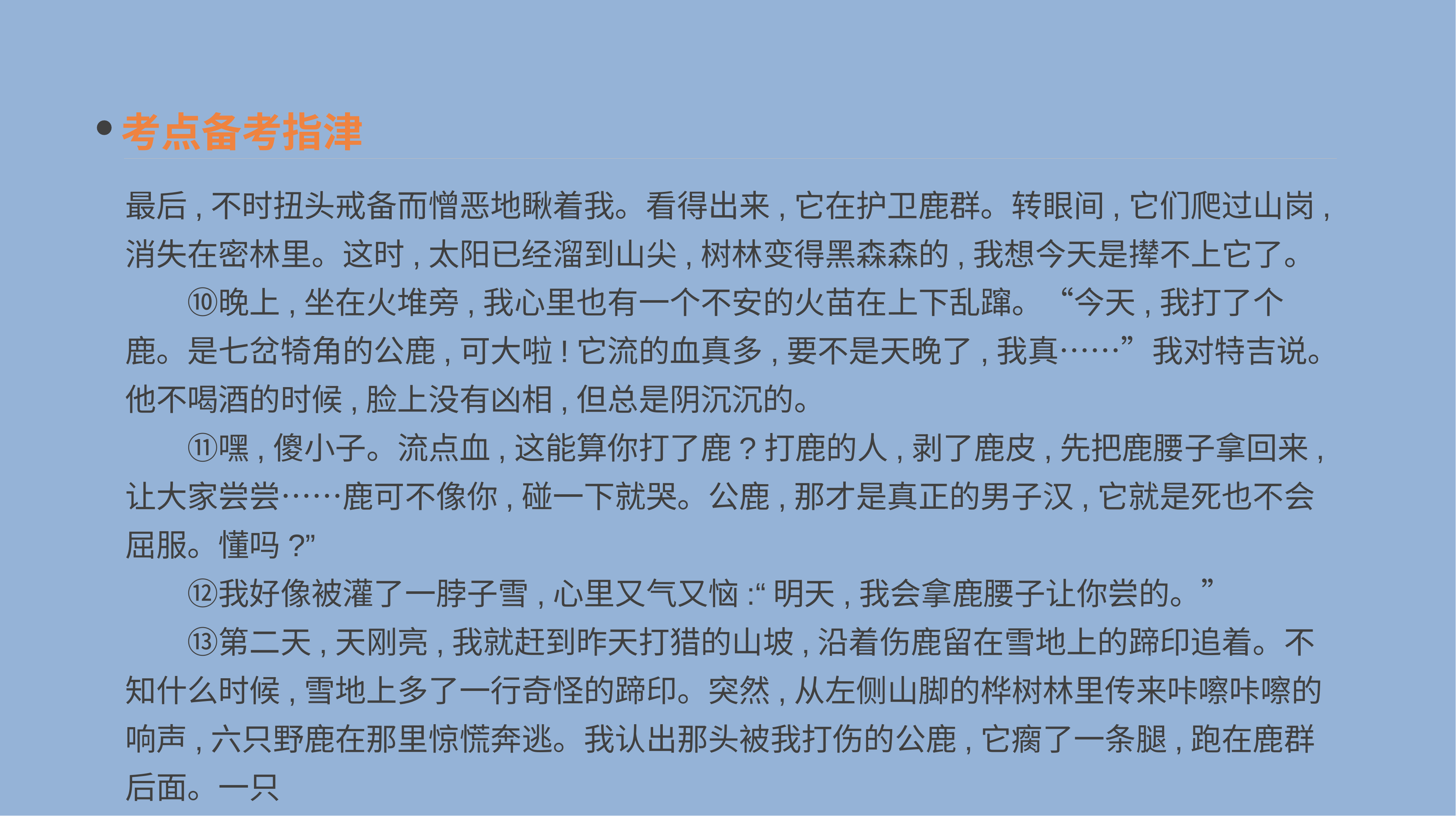

考点备考指津

最后,不时扭头戒备而憎恶地瞅着我。看得出来,它在护卫鹿群。转眼间,它们爬过山岗,消失在密林里。这时,太阳已经溜到山尖,树林变得黑森森的,我想今天是撵不上它了。
　　⑩晚上,坐在火堆旁,我心里也有一个不安的火苗在上下乱蹿。“今天,我打了个鹿。是七岔犄角的公鹿,可大啦!它流的血真多,要不是天晚了,我真……”我对特吉说。他不喝酒的时候,脸上没有凶相,但总是阴沉沉的。
　　⑪嘿,傻小子。流点血,这能算你打了鹿?打鹿的人,剥了鹿皮,先把鹿腰子拿回来,让大家尝尝……鹿可不像你,碰一下就哭。公鹿,那才是真正的男子汉,它就是死也不会屈服。懂吗?”
　　⑫我好像被灌了一脖子雪,心里又气又恼:“明天,我会拿鹿腰子让你尝的。”
　　⑬第二天,天刚亮,我就赶到昨天打猎的山坡,沿着伤鹿留在雪地上的蹄印追着。不知什么时候,雪地上多了一行奇怪的蹄印。突然,从左侧山脚的桦树林里传来咔嚓咔嚓的响声,六只野鹿在那里惊慌奔逃。我认出那头被我打伤的公鹿,它瘸了一条腿,跑在鹿群后面。一只
狼在后面拼命地追赶,并且越追越近。公鹿扭头瞅瞅,撇开鹿群,一瘸一拐地直奔山坡跑来,它